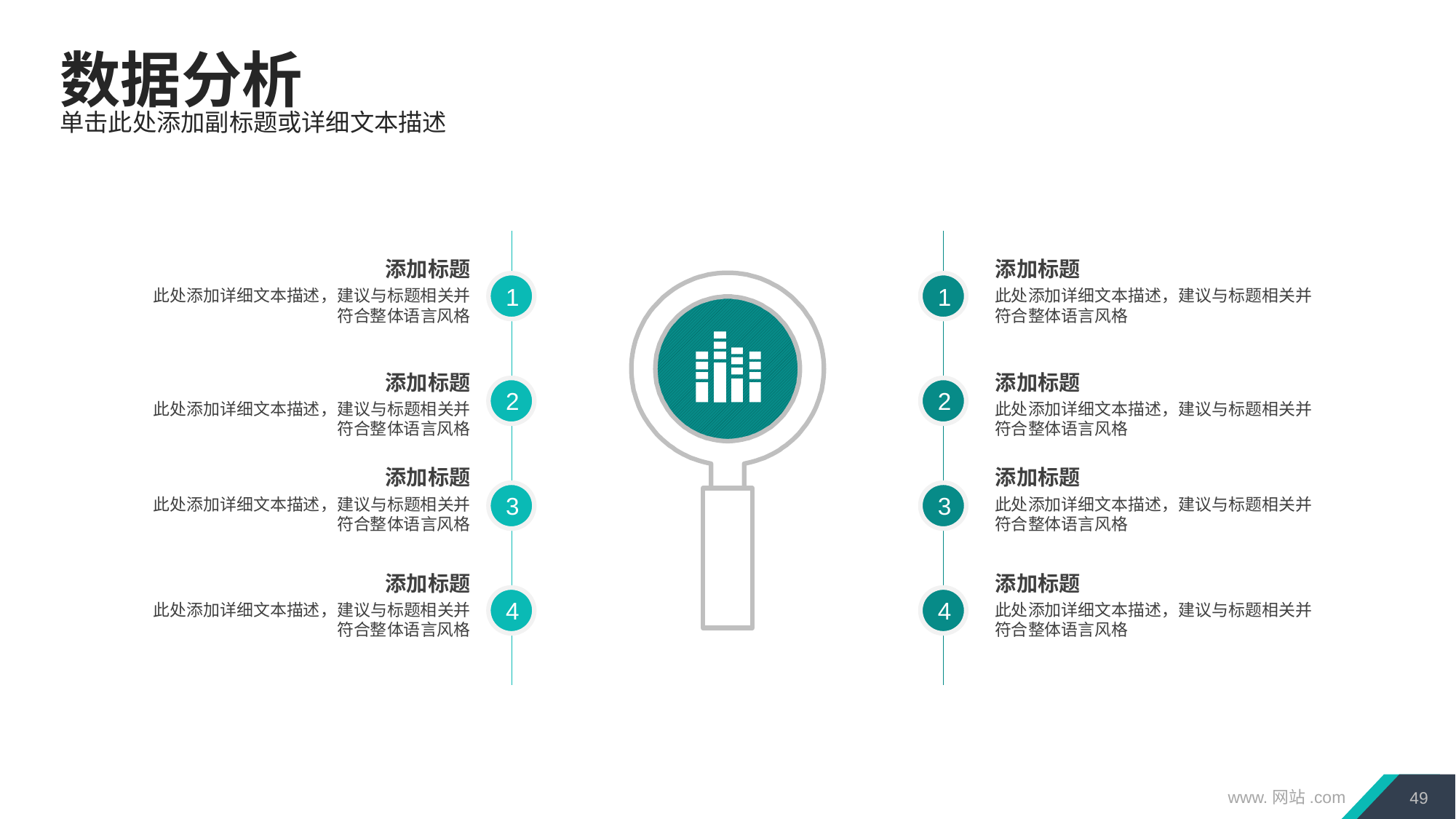

数据分析
单击此处添加副标题或详细文本描述
添加标题
添加标题

1
1
此处添加详细文本描述，建议与标题相关并符合整体语言风格
此处添加详细文本描述，建议与标题相关并符合整体语言风格

添加标题
添加标题
2
2
此处添加详细文本描述，建议与标题相关并符合整体语言风格
此处添加详细文本描述，建议与标题相关并符合整体语言风格
添加标题
添加标题
3
3
此处添加详细文本描述，建议与标题相关并符合整体语言风格
此处添加详细文本描述，建议与标题相关并符合整体语言风格
添加标题
添加标题
4
4
此处添加详细文本描述，建议与标题相关并符合整体语言风格
此处添加详细文本描述，建议与标题相关并符合整体语言风格
49